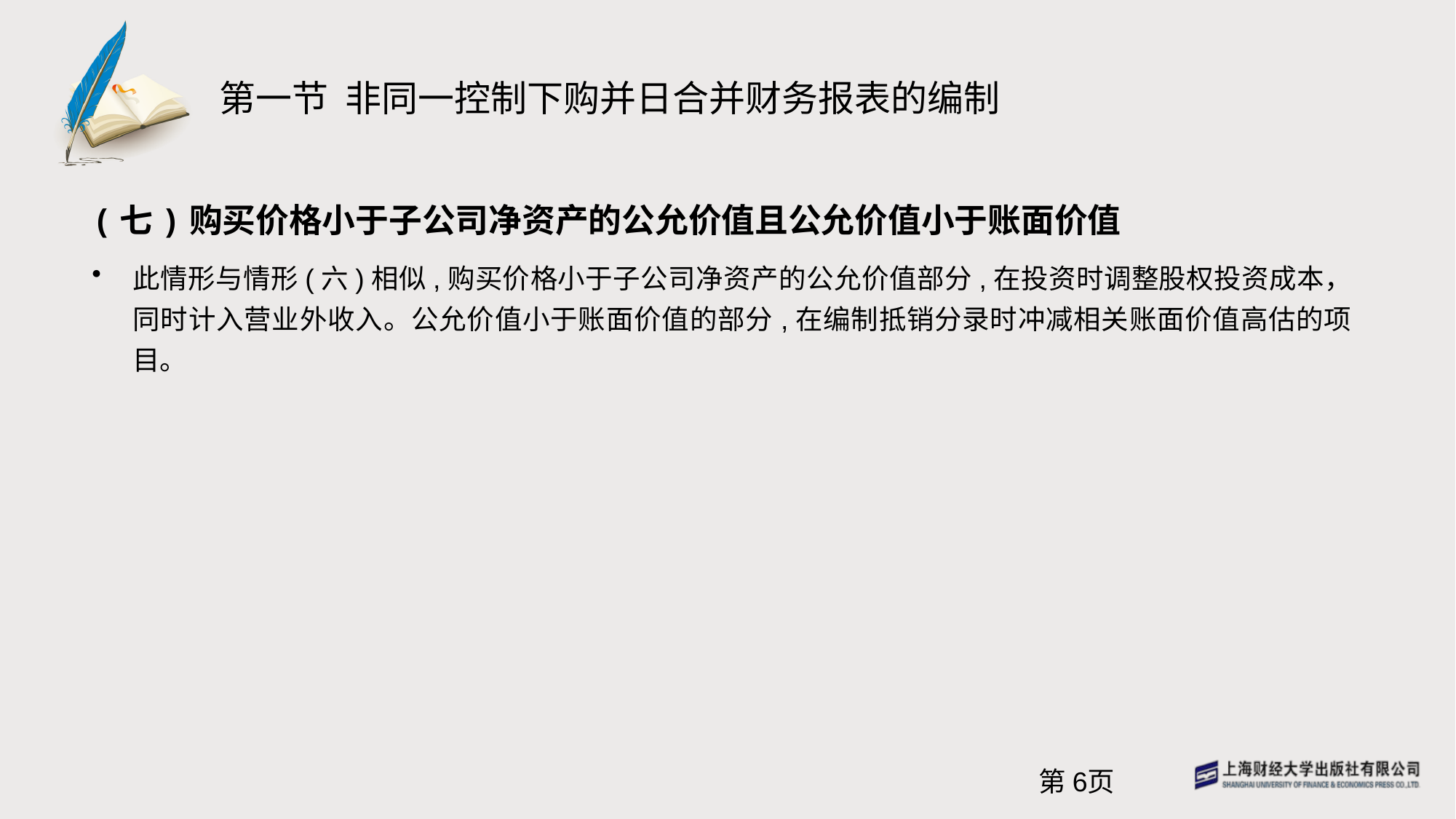

# 第一节  非同一控制下购并日合并财务报表的编制
(七)购买价格小于子公司净资产的公允价值且公允价值小于账面价值
此情形与情形(六)相似,购买价格小于子公司净资产的公允价值部分,在投资时调整股权投资成本，同时计入营业外收入。公允价值小于账面价值的部分,在编制抵销分录时冲减相关账面价值高估的项目。

6